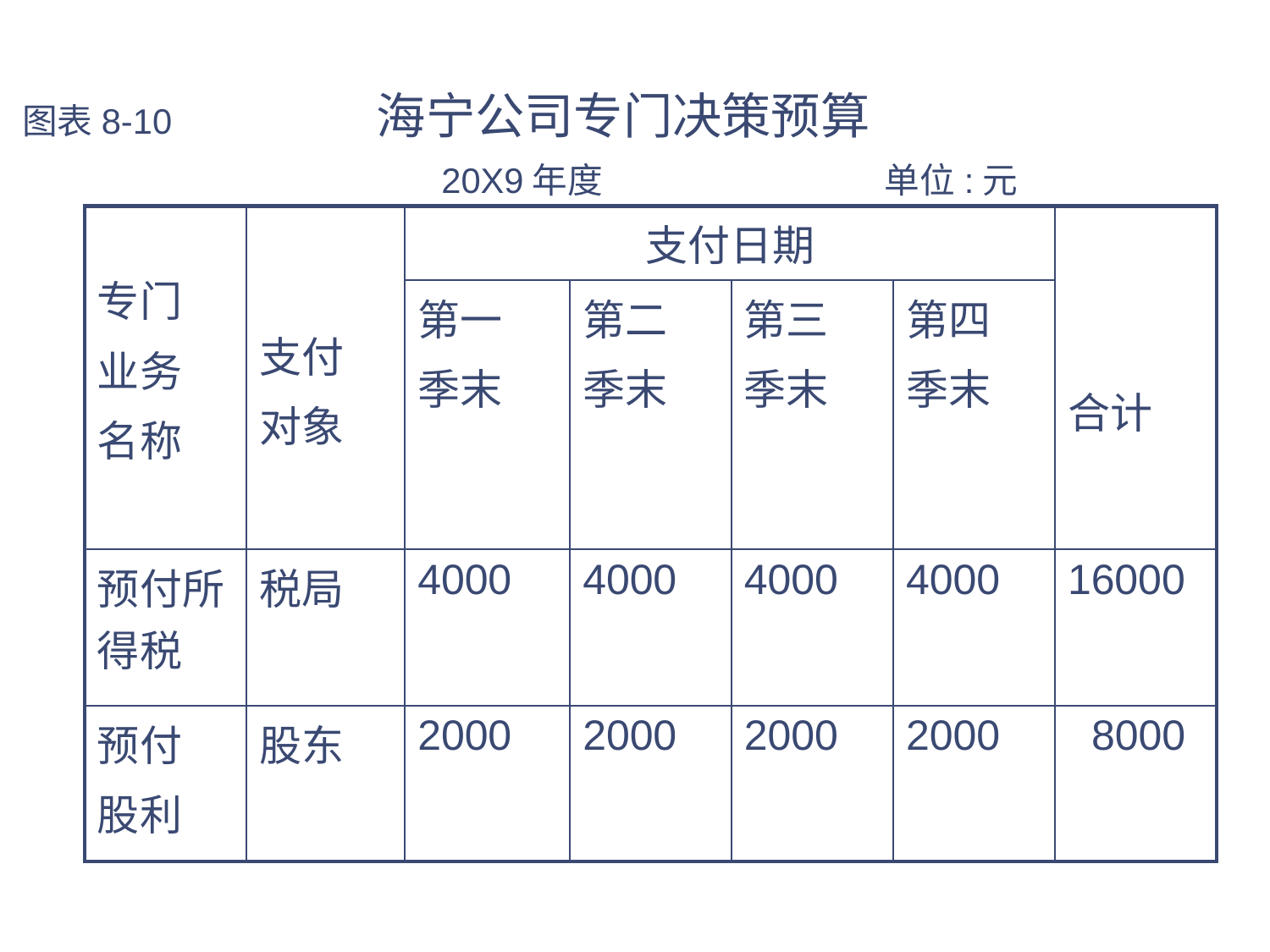

# 图表8-10              海宁公司专门决策预算 20X9年度                                    单位:元
| 专门 业务 名称 | 支付 对象 | 支付日期 |  |  |  | 合计 |
| --- | --- | --- | --- | --- | --- | --- |
|  |  | 第一 季末 | 第二 季末 | 第三 季末 | 第四 季末 |  |
| 预付所得税 | 税局 | 4000 | 4000 | 4000 | 4000 | 16000 |
| 预付 股利 | 股东 | 2000 | 2000 | 2000 | 2000 | 8000 |